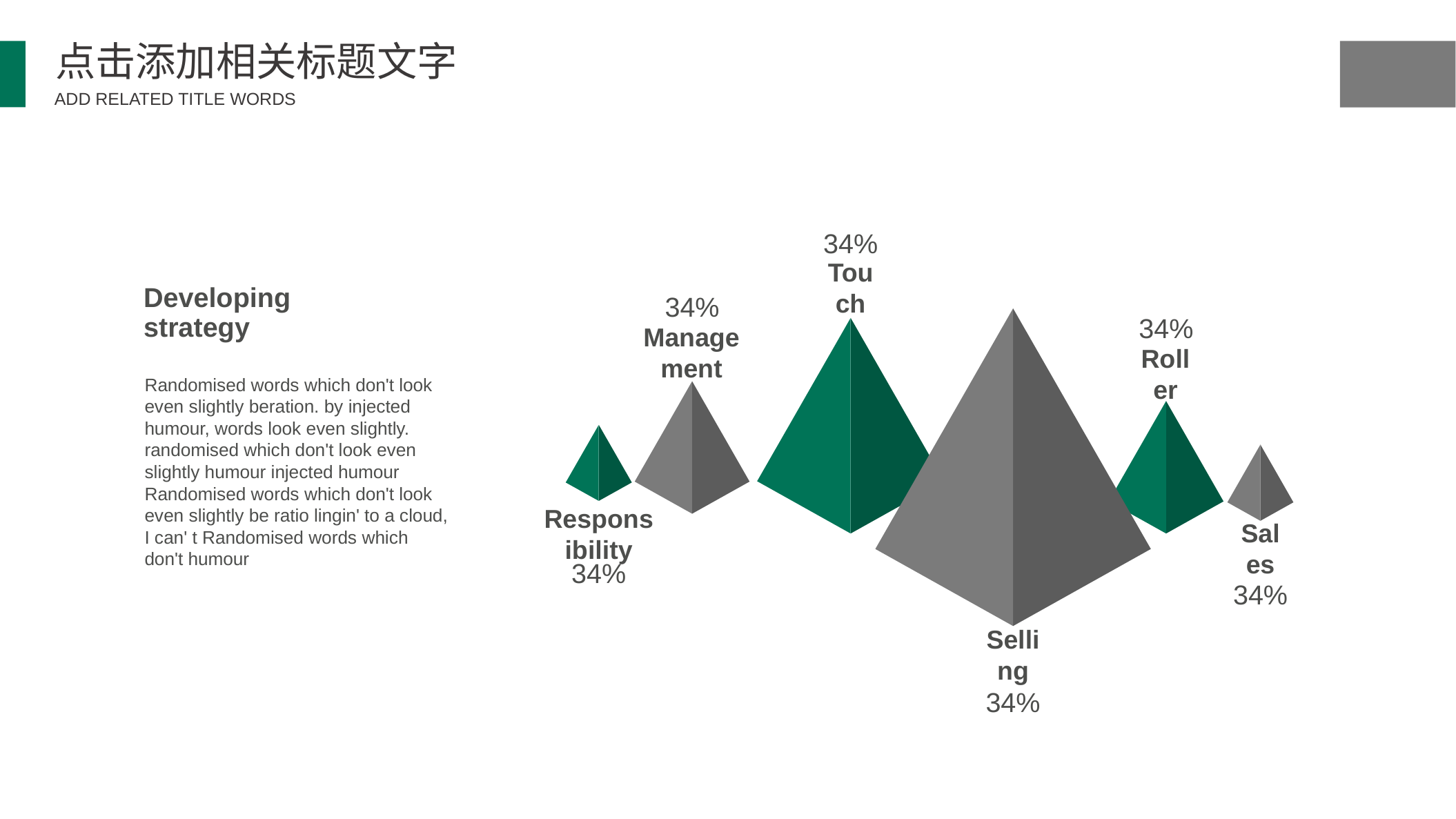

点击添加相关标题文字

ADD RELATED TITLE WORDS
34%
Touch
34%
Developing strategy
34%

Randomised words which don't look even slightly beration. by injected humour, words look even slightly. randomised which don't look even slightly humour injected humour Randomised words which don't look even slightly be ratio lingin' to a cloud, I can' t Randomised words which don't humour
Management
Roller

Responsibility
Sales
34%
34%
Selling
34%